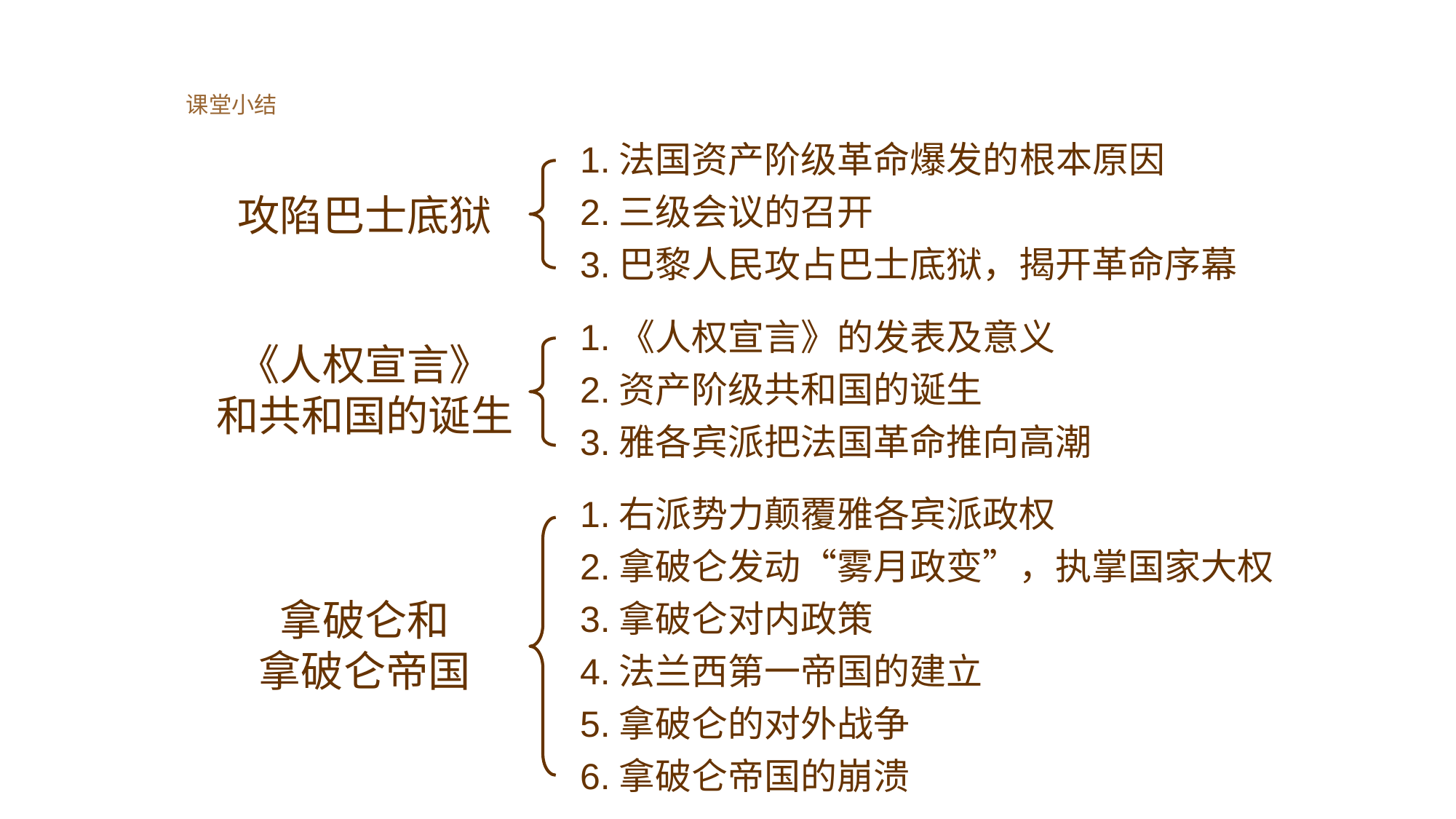

课堂小结
1.法国资产阶级革命爆发的根本原因
2.三级会议的召开
3.巴黎人民攻占巴士底狱，揭开革命序幕

攻陷巴士底狱
1.《人权宣言》的发表及意义
2.资产阶级共和国的诞生
3.雅各宾派把法国革命推向高潮

《人权宣言》
和共和国的诞生
1.右派势力颠覆雅各宾派政权
2.拿破仑发动“雾月政变”，执掌国家大权
3.拿破仑对内政策
4.法兰西第一帝国的建立
5.拿破仑的对外战争
6.拿破仑帝国的崩溃

拿破仑和
拿破仑帝国